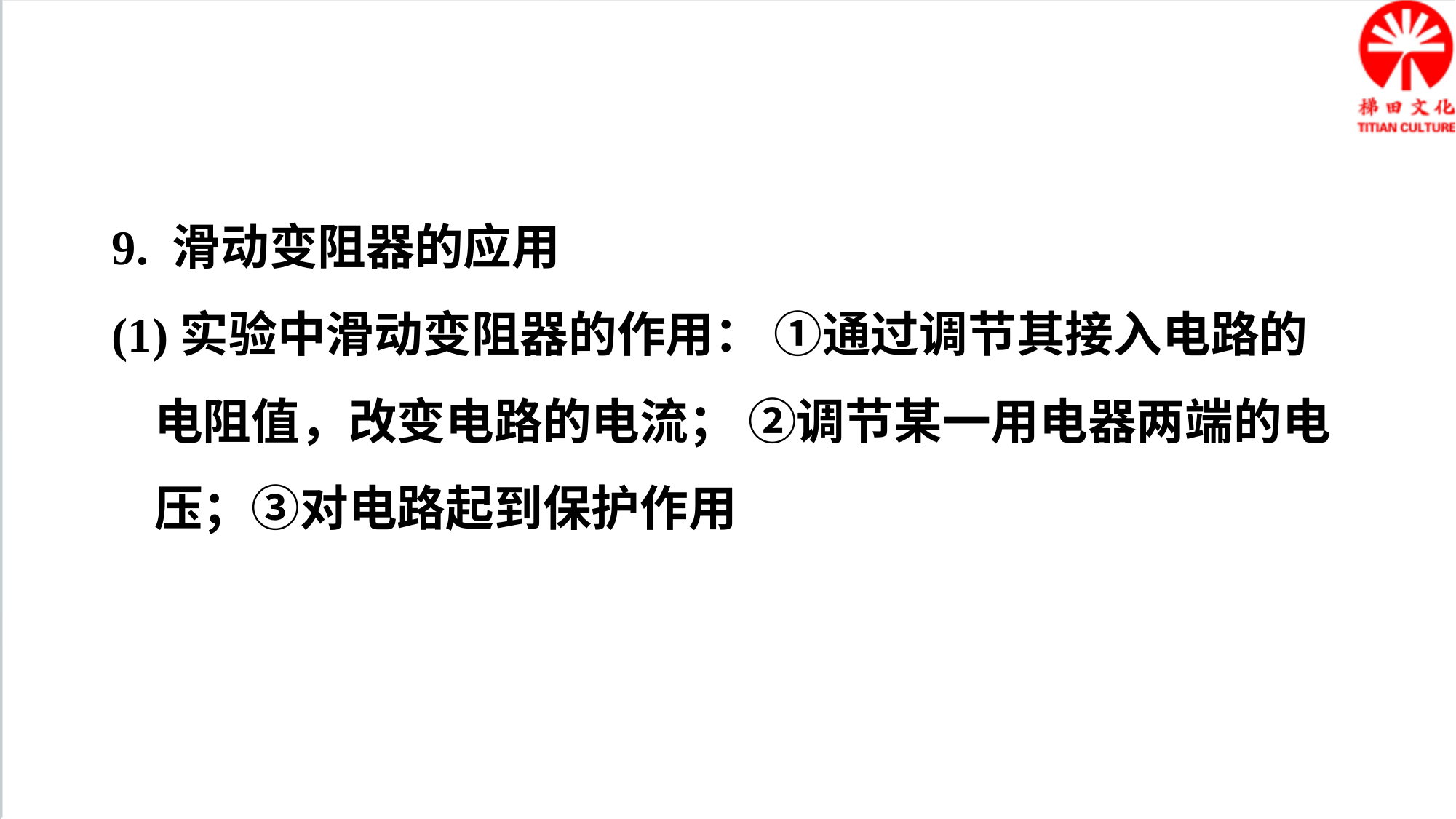

9. 滑动变阻器的应用
(1)实验中滑动变阻器的作用： ①通过调节其接入电路的电阻值，改变电路的电流； ②调节某一用电器两端的电压；③对电路起到保护作用